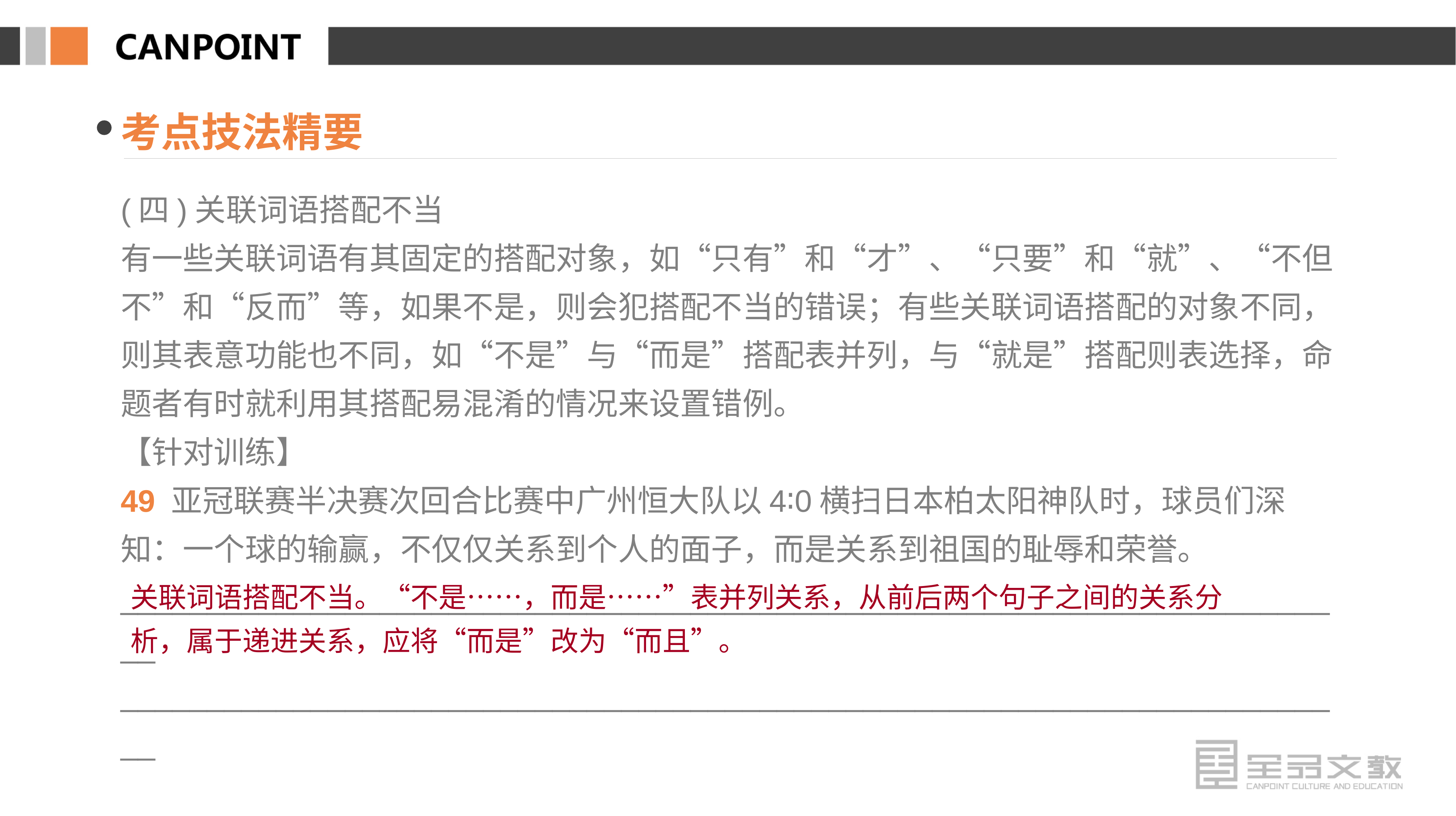

考点技法精要

(四)关联词语搭配不当
有一些关联词语有其固定的搭配对象，如“只有”和“才”、“只要”和“就”、“不但不”和“反而”等，如果不是，则会犯搭配不当的错误；有些关联词语搭配的对象不同，则其表意功能也不同，如“不是”与“而是”搭配表并列，与“就是”搭配则表选择，命题者有时就利用其搭配易混淆的情况来设置错例。
【针对训练】
49 亚冠联赛半决赛次回合比赛中广州恒大队以4∶0横扫日本柏太阳神队时，球员们深知：一个球的输赢，不仅仅关系到个人的面子，而是关系到祖国的耻辱和荣誉。
________________________________________________________________________
________________________________________________________________________

关联词语搭配不当。“不是……，而是……”表并列关系，从前后两个句子之间的关系分析，属于递进关系，应将“而是”改为“而且”。